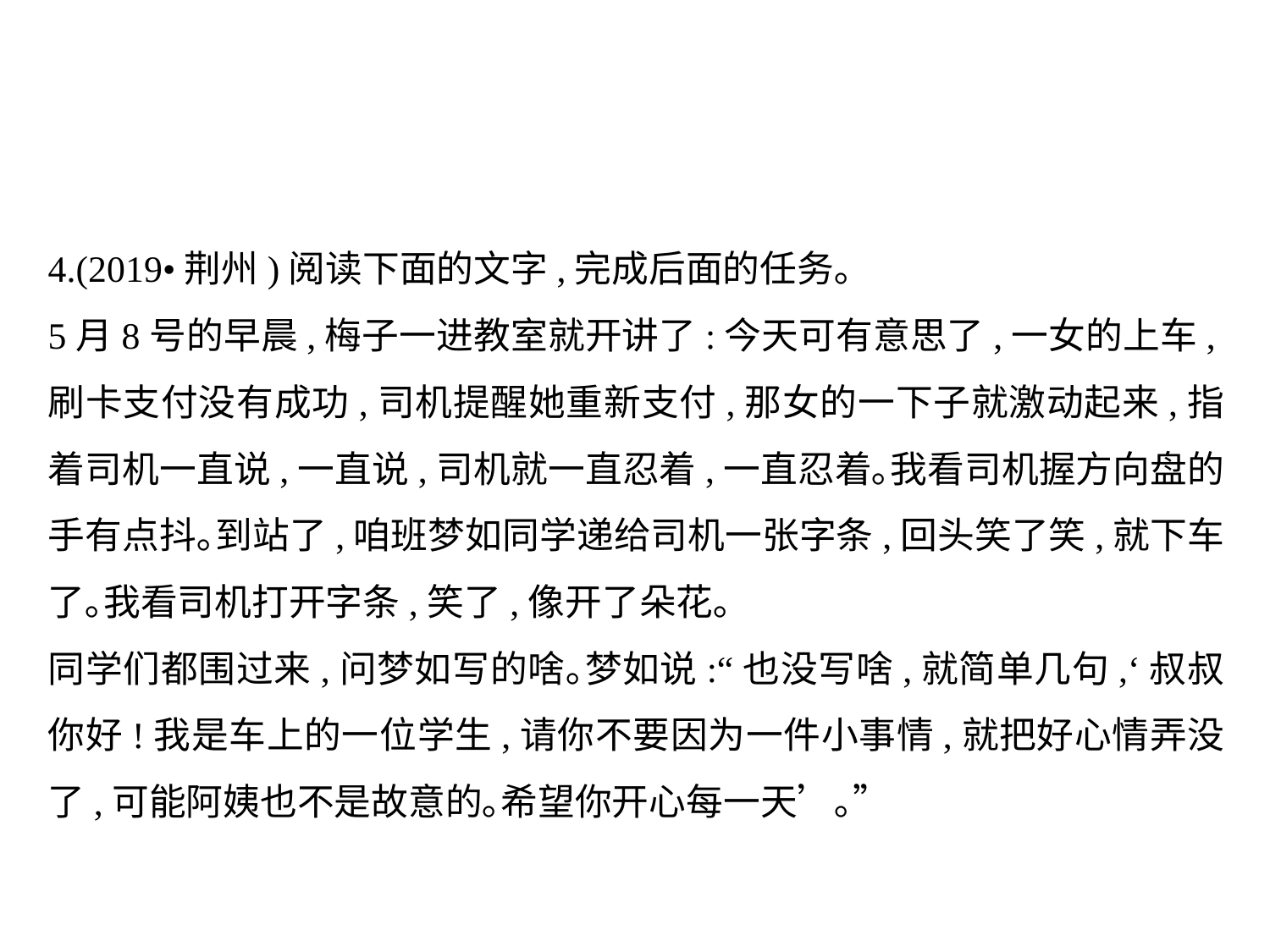

4.(2019•荆州)阅读下面的文字,完成后面的任务｡
5月8号的早晨,梅子一进教室就开讲了:今天可有意思了,一女的上车,刷卡支付没有成功,司机提醒她重新支付,那女的一下子就激动起来,指着司机一直说,一直说,司机就一直忍着,一直忍着｡我看司机握方向盘的手有点抖｡到站了,咱班梦如同学递给司机一张字条,回头笑了笑,就下车了｡我看司机打开字条,笑了,像开了朵花｡
同学们都围过来,问梦如写的啥｡梦如说:“也没写啥,就简单几句,‘叔叔你好!我是车上的一位学生,请你不要因为一件小事情,就把好心情弄没了,可能阿姨也不是故意的｡希望你开心每一天’｡”